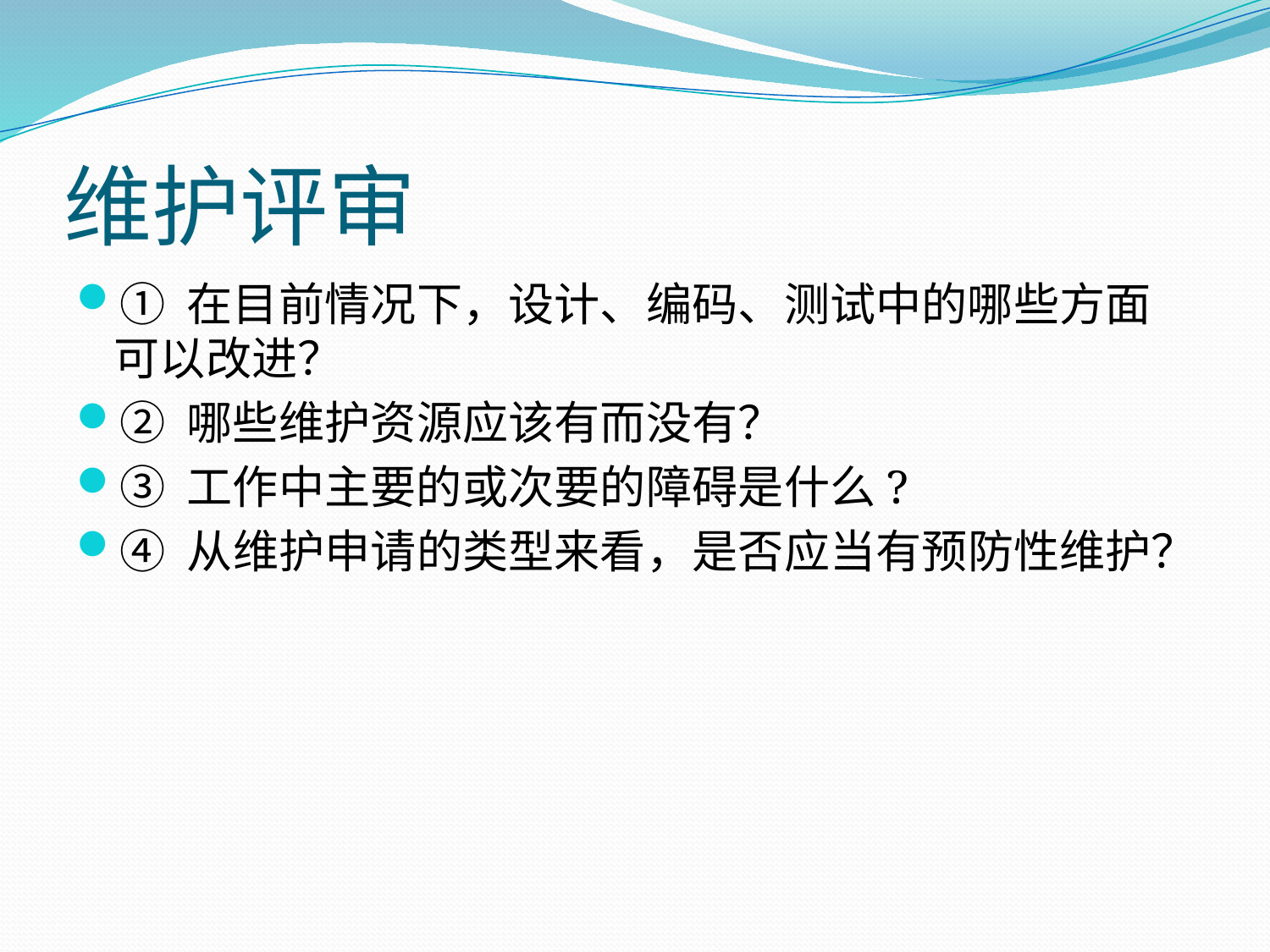

# 维护评审
① 在目前情况下，设计、编码、测试中的哪些方面可以改进？
② 哪些维护资源应该有而没有？
③ 工作中主要的或次要的障碍是什么?
④ 从维护申请的类型来看，是否应当有预防性维护？